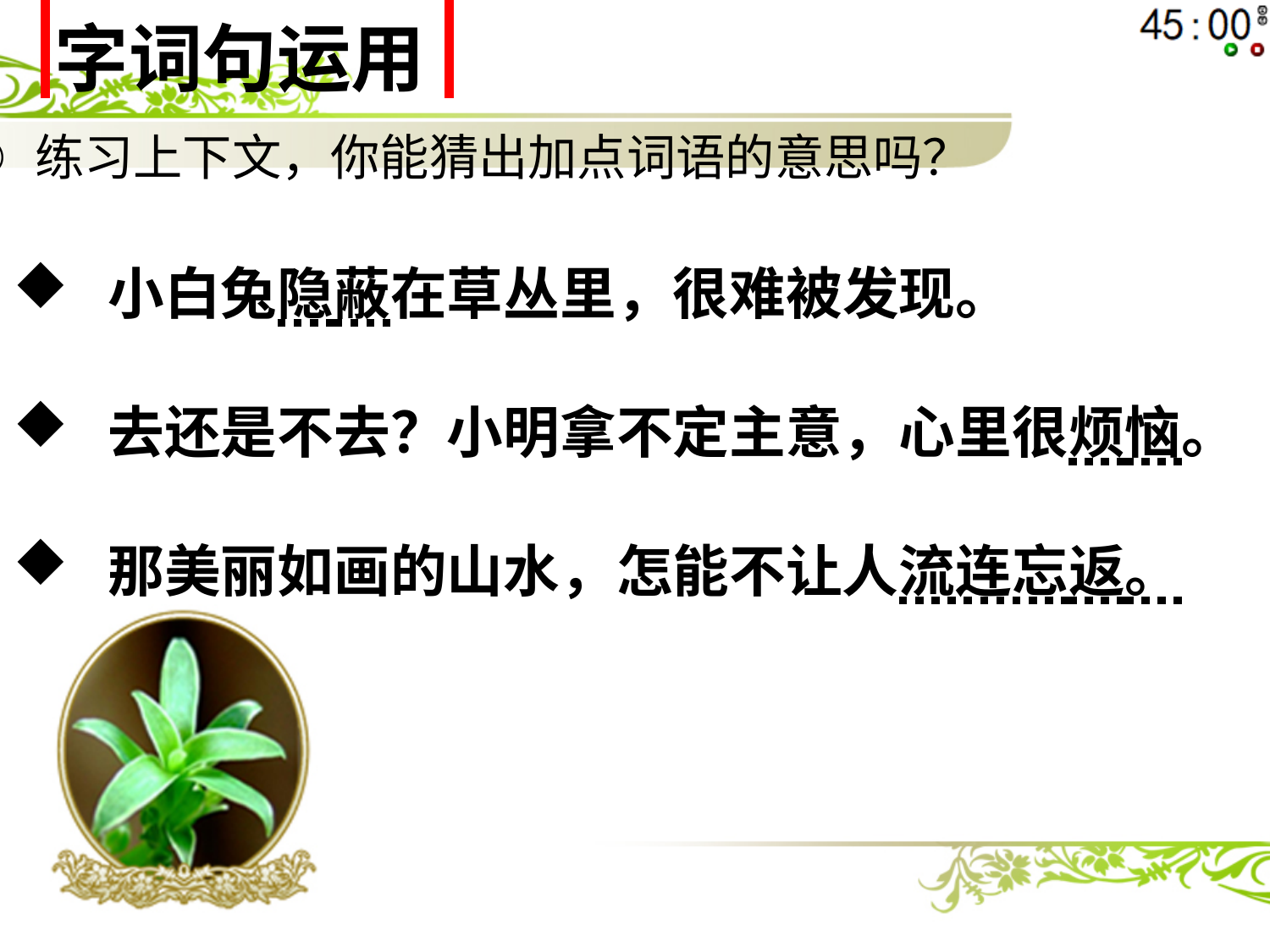

| 字词句运用 |
| --- |
练习上下文，你能猜出加点词语的意思吗？
小白兔隐蔽在草丛里，很难被发现。
去还是不去？小明拿不定主意，心里很烦恼。
那美丽如画的山水，怎能不让人流连忘返。